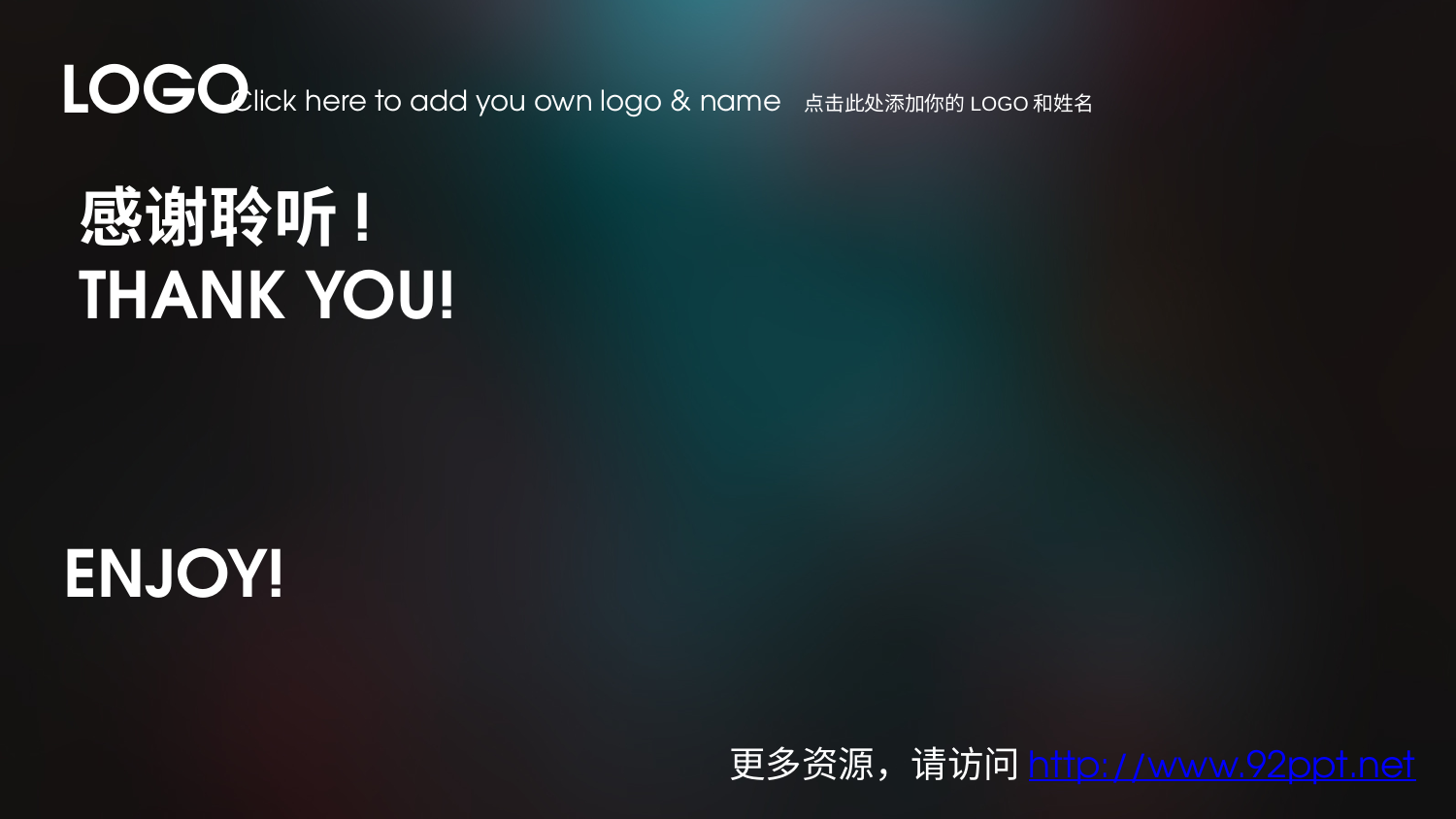

LOGO
Click here to add you own logo & name  点击此处添加你的LOGO和姓名
感谢聆听!
THANK YOU!
ENJOY!
更多资源，请访问http://www.92ppt.net